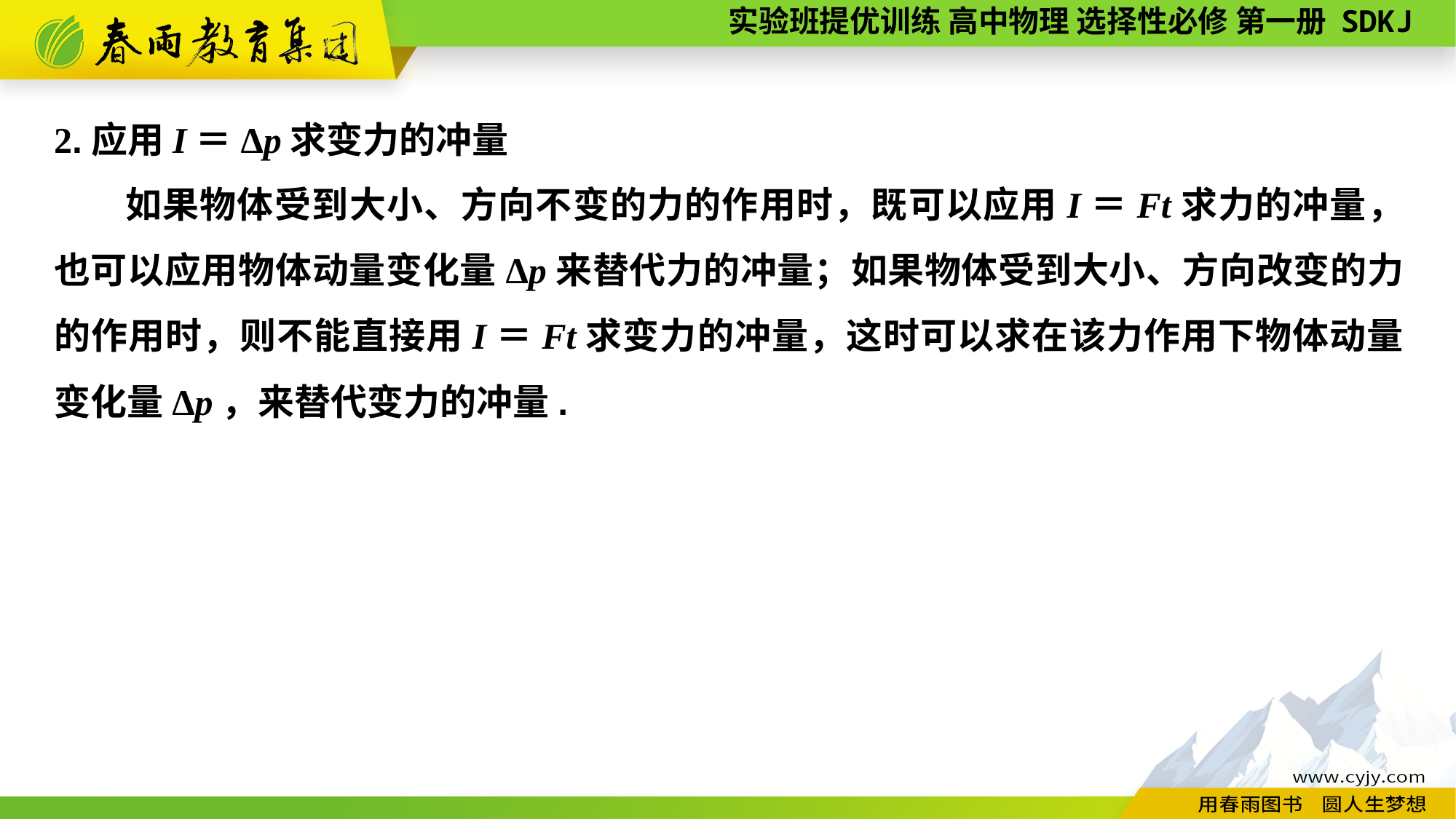

2.应用I＝Δp求变力的冲量
如果物体受到大小、方向不变的力的作用时，既可以应用I＝Ft求力的冲量，也可以应用物体动量变化量Δp来替代力的冲量；如果物体受到大小、方向改变的力的作用时，则不能直接用I＝Ft求变力的冲量，这时可以求在该力作用下物体动量变化量Δp，来替代变力的冲量.